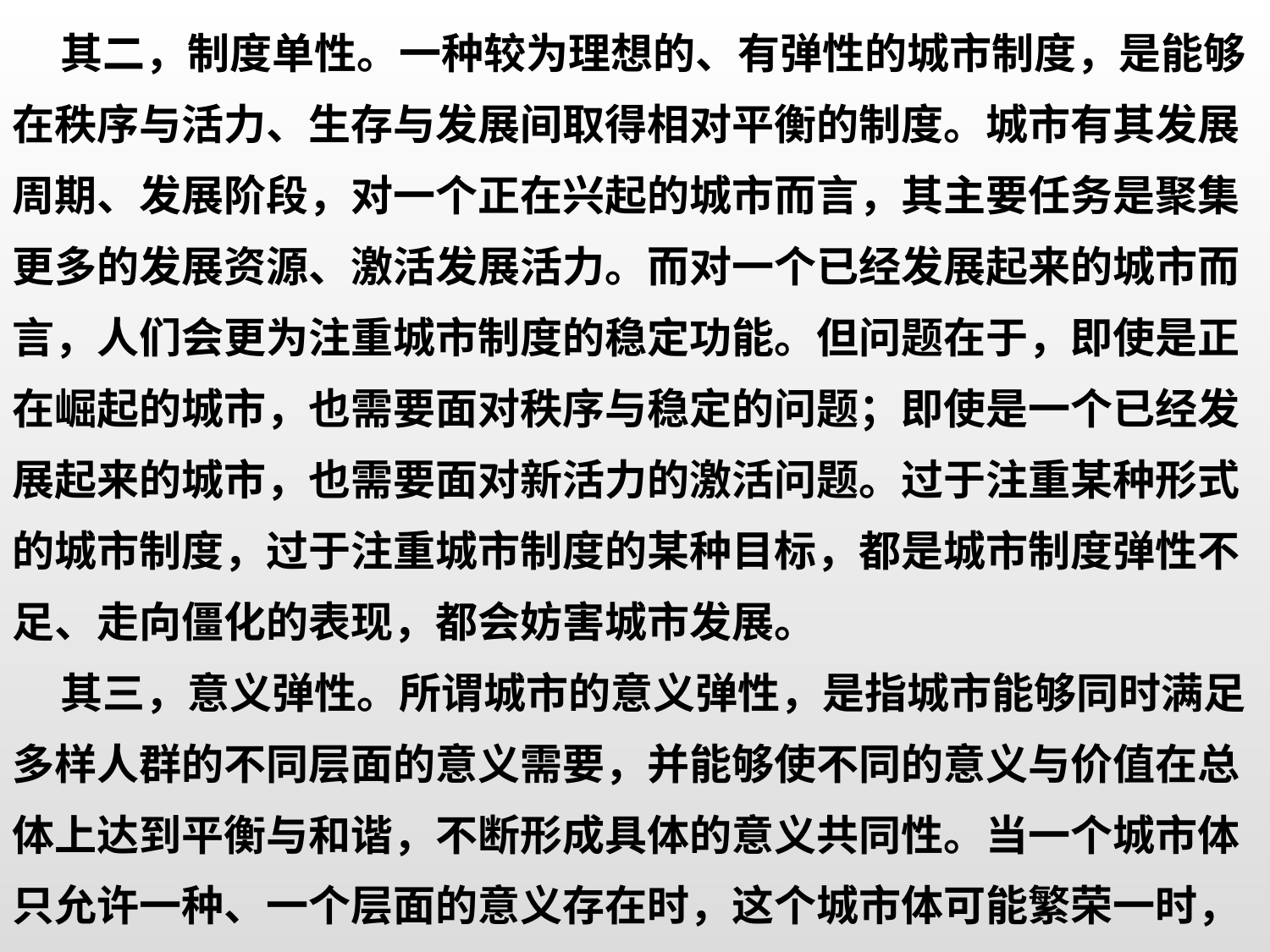

其二，制度单性。一种较为理想的、有弹性的城市制度，是能够在秩序与活力、生存与发展间取得相对平衡的制度。城市有其发展周期、发展阶段，对一个正在兴起的城市而言，其主要任务是聚集更多的发展资源、激活发展活力。而对一个已经发展起来的城市而言，人们会更为注重城市制度的稳定功能。但问题在于，即使是正在崛起的城市，也需要面对秩序与稳定的问题；即使是一个已经发展起来的城市，也需要面对新活力的激活问题。过于注重某种形式的城市制度，过于注重城市制度的某种目标，都是城市制度弹性不足、走向僵化的表现，都会妨害城市发展。
    其三，意义弹性。所谓城市的意义弹性，是指城市能够同时满足多样人群的不同层面的意义需要，并能够使不同的意义与价值在总体上达到平衡与和谐，不断形成具体的意义共同性。当一个城市体只允许一种、一个层面的意义存在时，这个城市体可能繁荣一时，